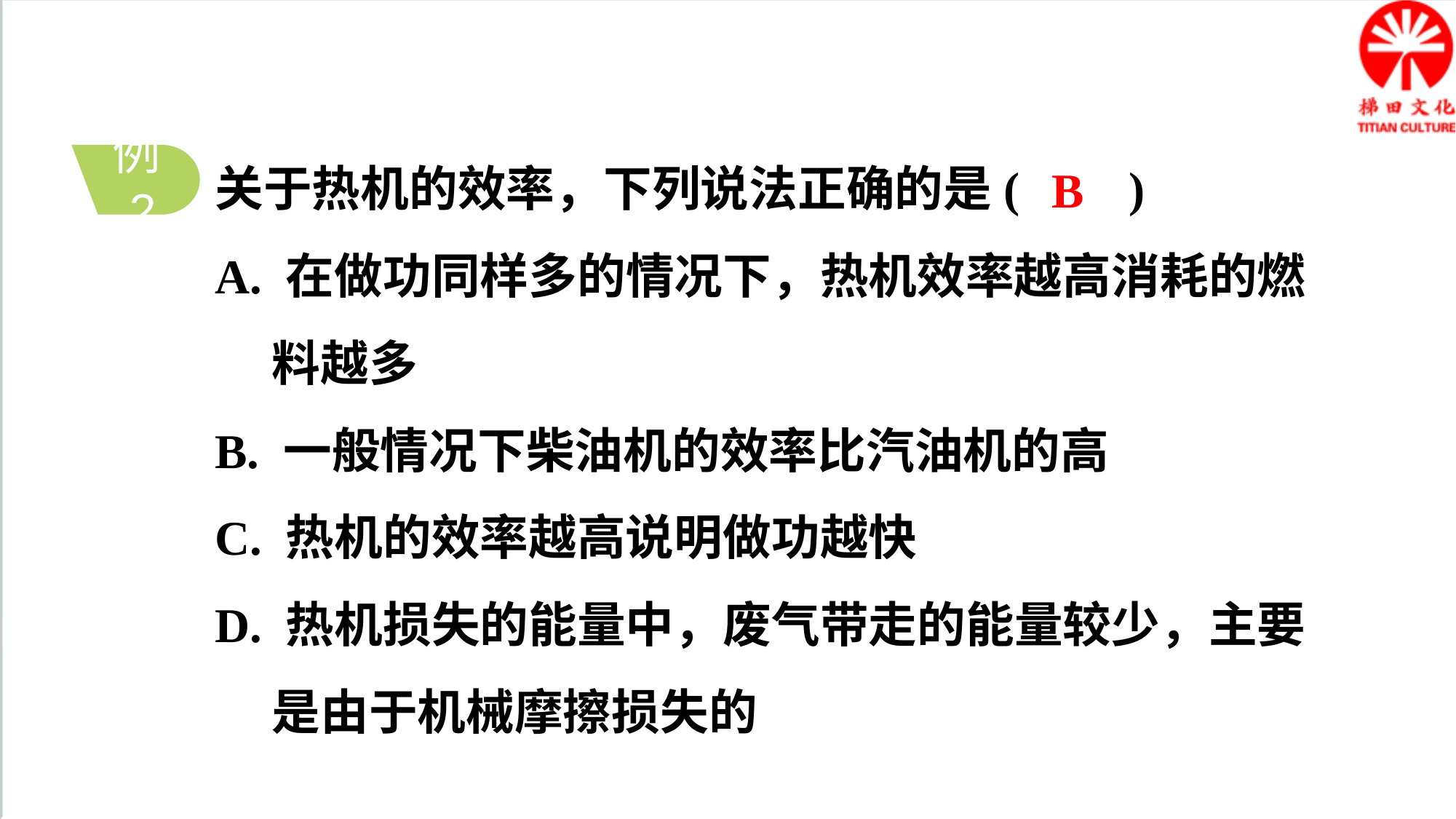

关于热机的效率，下列说法正确的是(         )
A. 在做功同样多的情况下，热机效率越高消耗的燃料越多
B. 一般情况下柴油机的效率比汽油机的高
C. 热机的效率越高说明做功越快
D. 热机损失的能量中，废气带走的能量较少，主要是由于机械摩擦损失的
B
例2